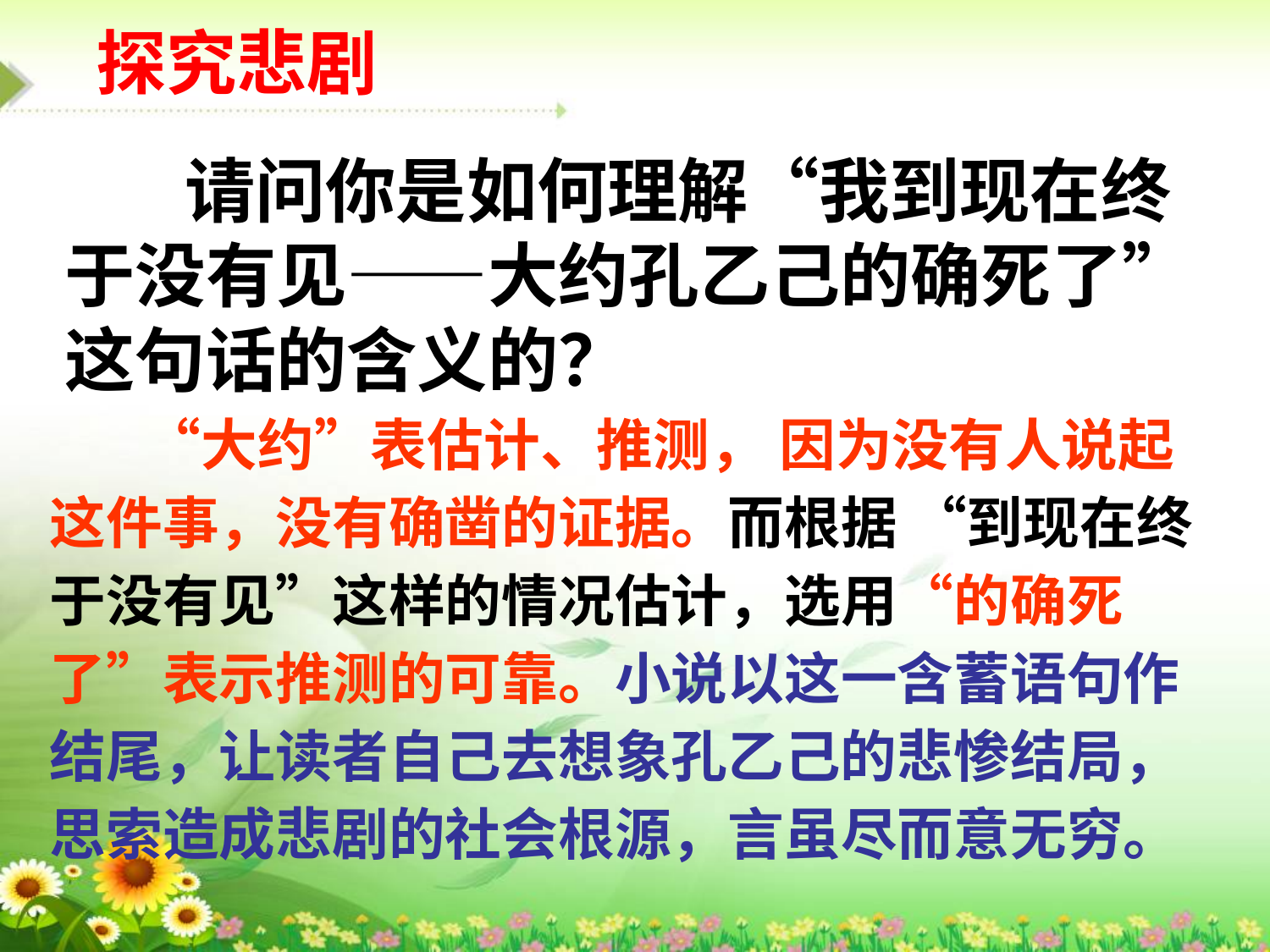

探究悲剧
　　请问你是如何理解“我到现在终于没有见——大约孔乙己的确死了”这句话的含义的？
  　 “大约”表估计、推测， 因为没有人说起这件事，没有确凿的证据。而根据 “到现在终于没有见”这样的情况估计，选用“的确死了”表示推测的可靠。小说以这一含蓄语句作结尾，让读者自己去想象孔乙己的悲惨结局，思索造成悲剧的社会根源，言虽尽而意无穷。